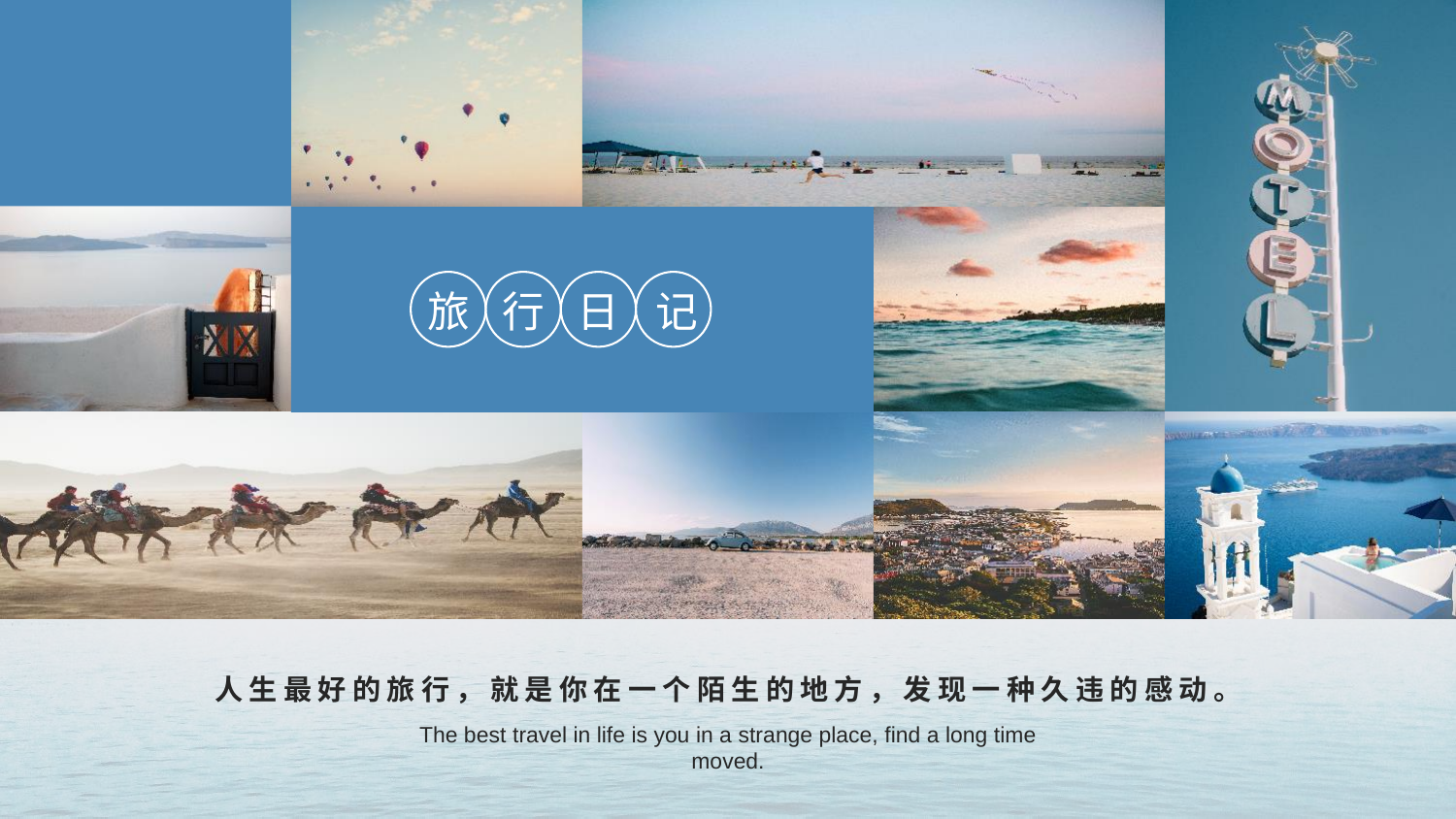

旅
行
日
记

人生最好的旅行，就是你在一个陌生的地方，发现一种久违的感动。
The best travel in life is you in a strange place, find a long time moved.